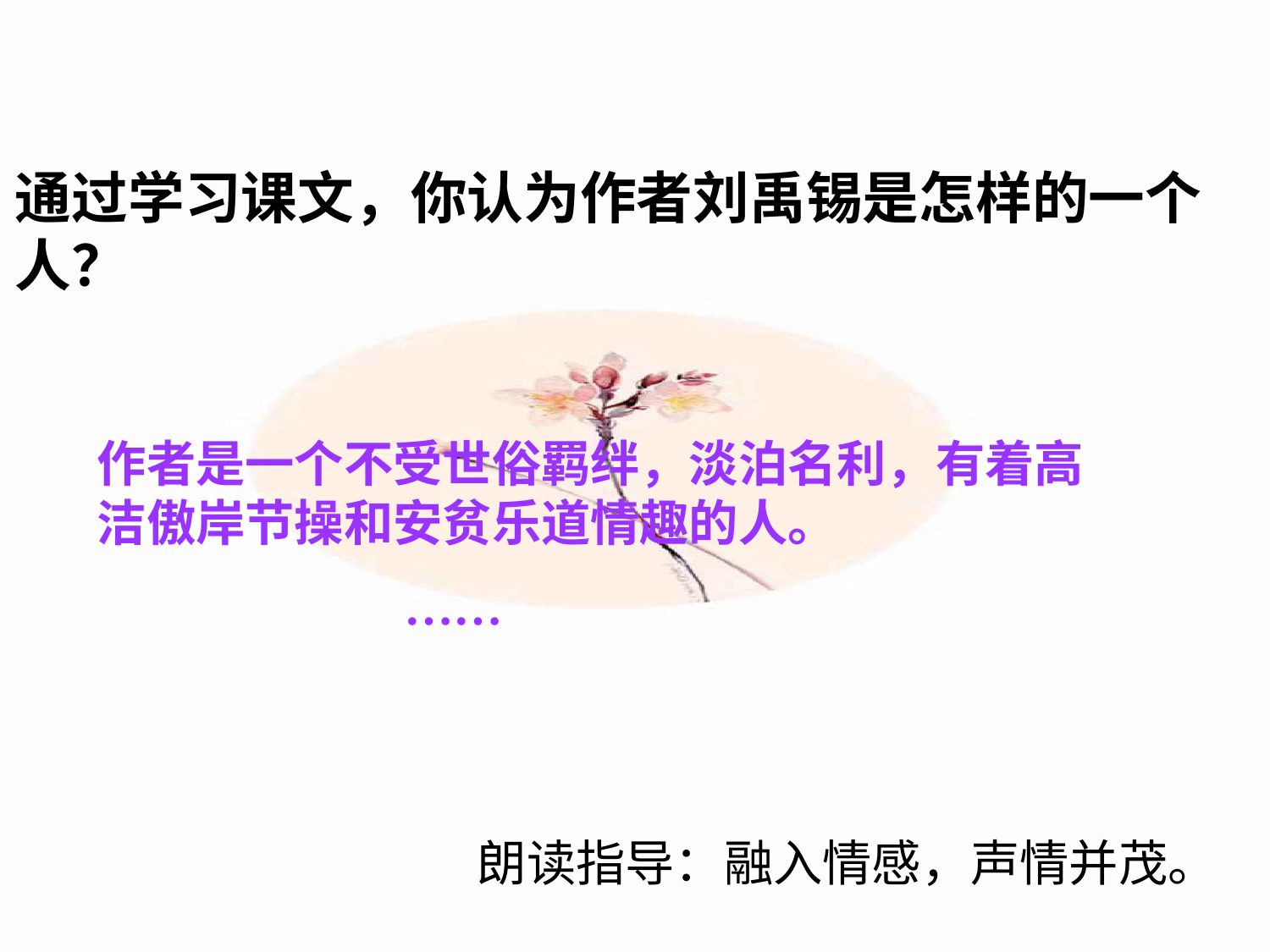

通过学习课文，你认为作者刘禹锡是怎样的一个人？
作者是一个不受世俗羁绊，淡泊名利，有着高洁傲岸节操和安贫乐道情趣的人。
                         ……
朗读指导：融入情感，声情并茂。